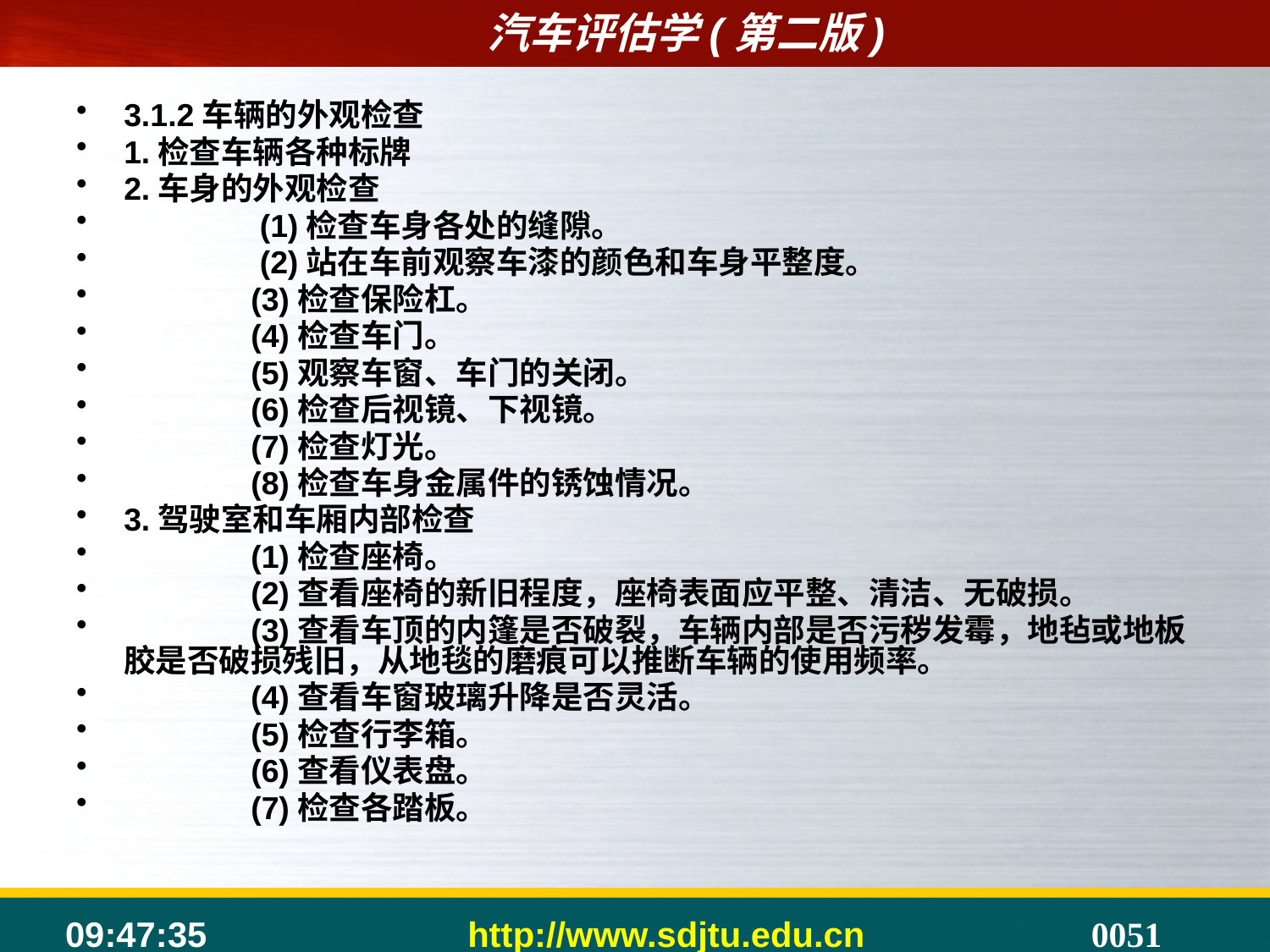

3.1.2车辆的外观检查
1.检查车辆各种标牌
2.车身的外观检查
	 (1)检查车身各处的缝隙。
	 (2)站在车前观察车漆的颜色和车身平整度。
	(3)检查保险杠。
	(4)检查车门。
	(5)观察车窗、车门的关闭。
	(6)检查后视镜、下视镜。
	(7)检查灯光。
	(8)检查车身金属件的锈蚀情况。
3.驾驶室和车厢内部检查
	(1)检查座椅。
	(2)查看座椅的新旧程度，座椅表面应平整、清洁、无破损。
	(3)查看车顶的内篷是否破裂，车辆内部是否污秽发霉，地毡或地板胶是否破损残旧，从地毯的磨痕可以推断车辆的使用频率。
	(4)查看车窗玻璃升降是否灵活。
	(5)检查行李箱。
	(6)查看仪表盘。
	(7)检查各踏板。